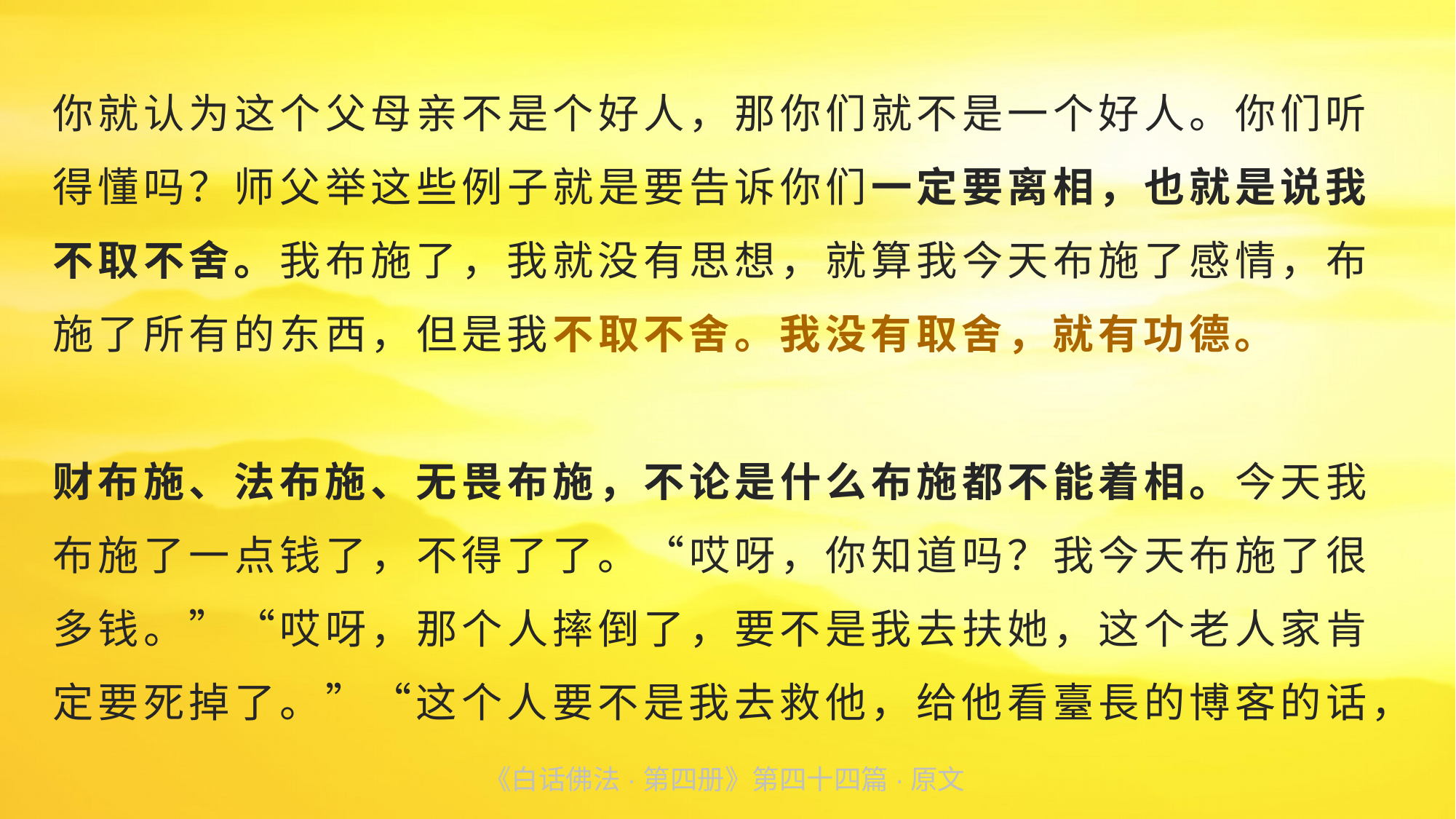

你就认为这个父母亲不是个好人，那你们就不是一个好人。你们听得懂吗？师父举这些例子就是要告诉你们一定要离相，也就是说我不取不舍。我布施了，我就没有思想，就算我今天布施了感情，布施了所有的东西，但是我不取不舍。我没有取舍，就有功德。

财布施、法布施、无畏布施，不论是什么布施都不能着相。今天我布施了一点钱了，不得了了。“哎呀，你知道吗？我今天布施了很多钱。”“哎呀，那个人摔倒了，要不是我去扶她，这个老人家肯定要死掉了。”“这个人要不是我去救他，给他看臺長的博客的话，
《白话佛法·第四册》第四十四篇·原文